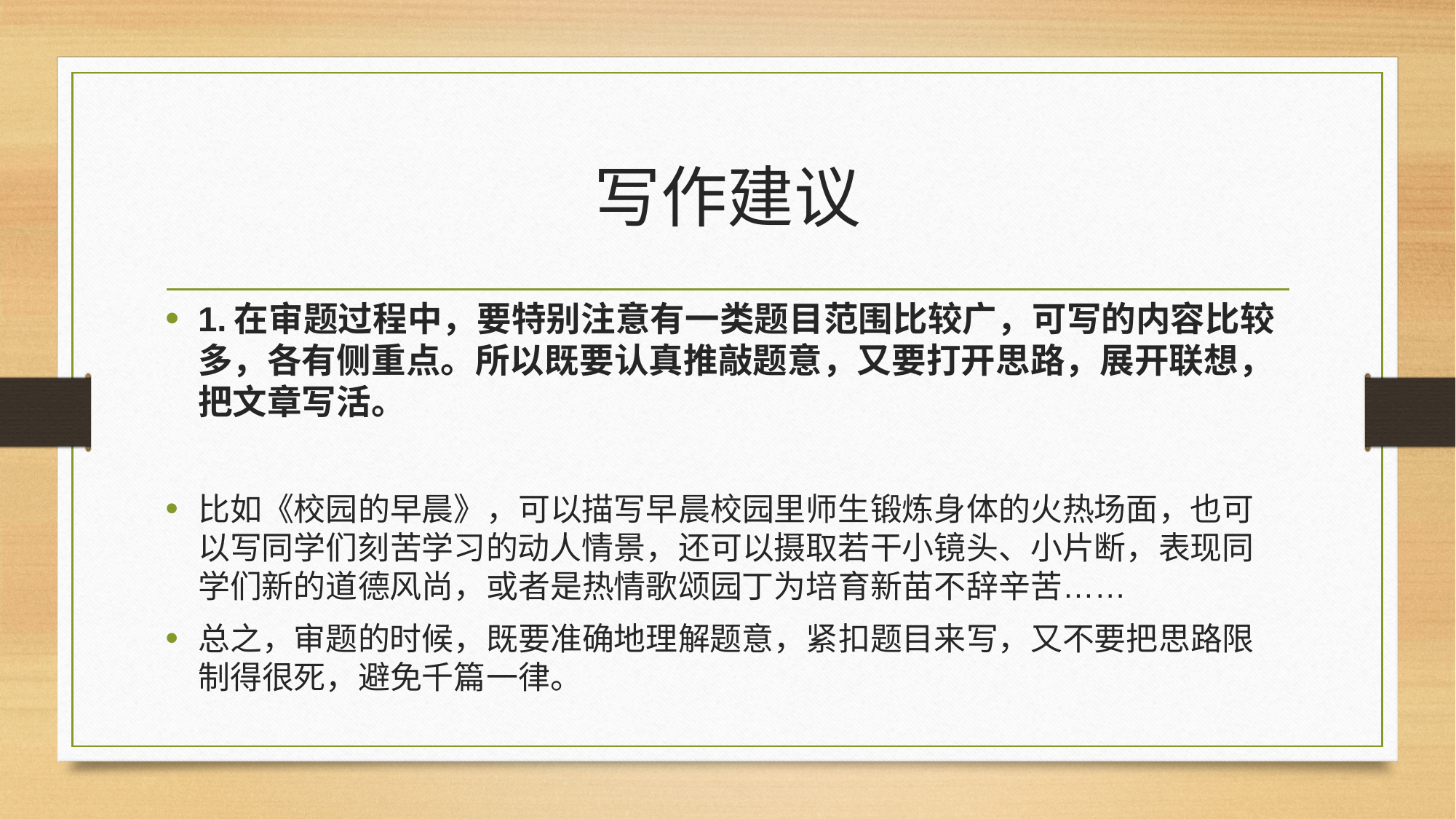

# 写作建议
1.在审题过程中，要特别注意有一类题目范围比较广，可写的内容比较多，各有侧重点。所以既要认真推敲题意，又要打开思路，展开联想，把文章写活。

比如《校园的早晨》，可以描写早晨校园里师生锻炼身体的火热场面，也可以写同学们刻苦学习的动人情景，还可以摄取若干小镜头、小片断，表现同学们新的道德风尚，或者是热情歌颂园丁为培育新苗不辞辛苦……
总之，审题的时候，既要准确地理解题意，紧扣题目来写，又不要把思路限制得很死，避免千篇一律。